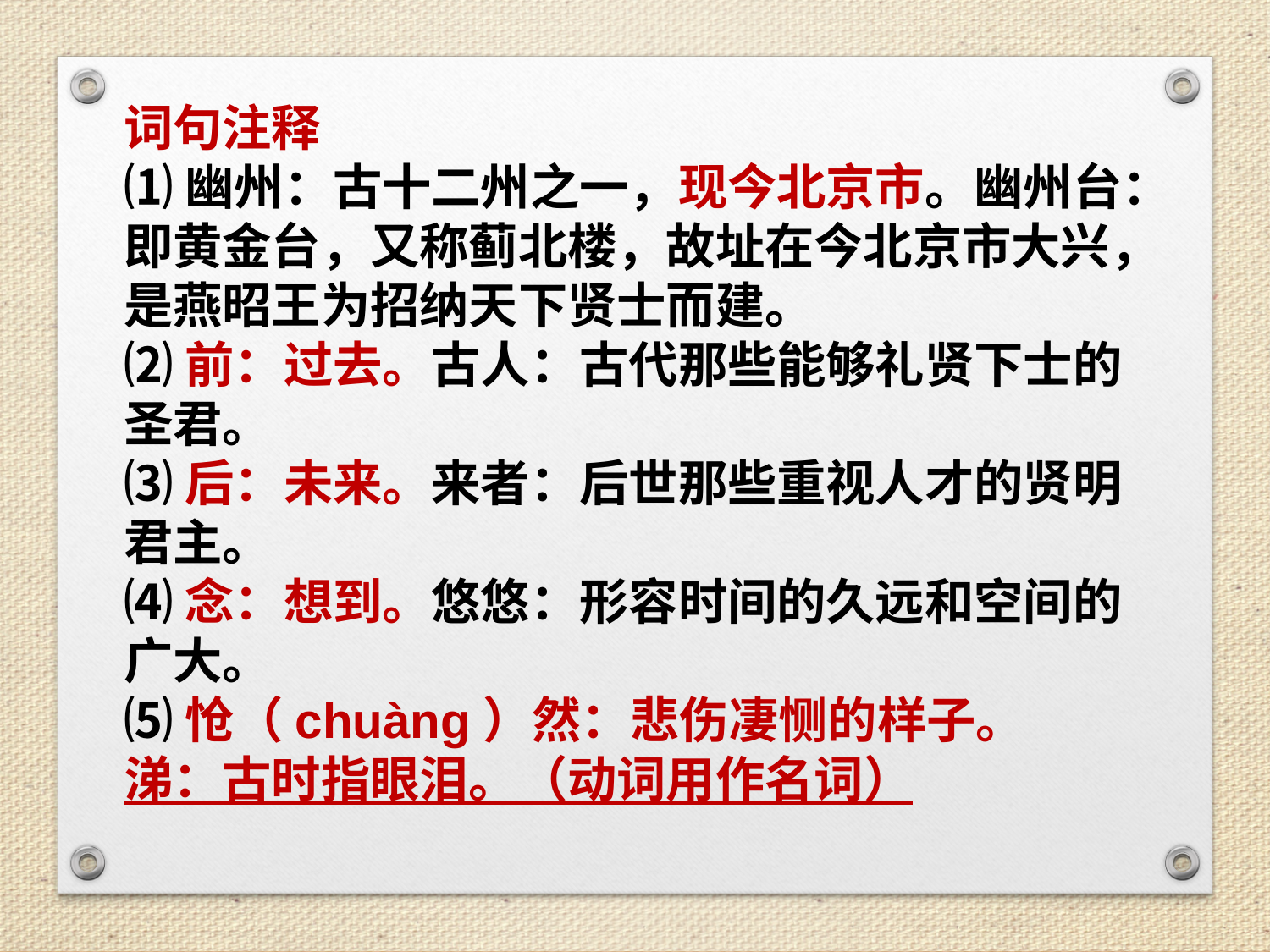

词句注释
⑴幽州：古十二州之一，现今北京市。幽州台：即黄金台，又称蓟北楼，故址在今北京市大兴，是燕昭王为招纳天下贤士而建。
⑵前：过去。古人：古代那些能够礼贤下士的圣君。
⑶后：未来。来者：后世那些重视人才的贤明君主。
⑷念：想到。悠悠：形容时间的久远和空间的广大。
⑸怆（chuàng）然：悲伤凄恻的样子。
涕：古时指眼泪。（动词用作名词）